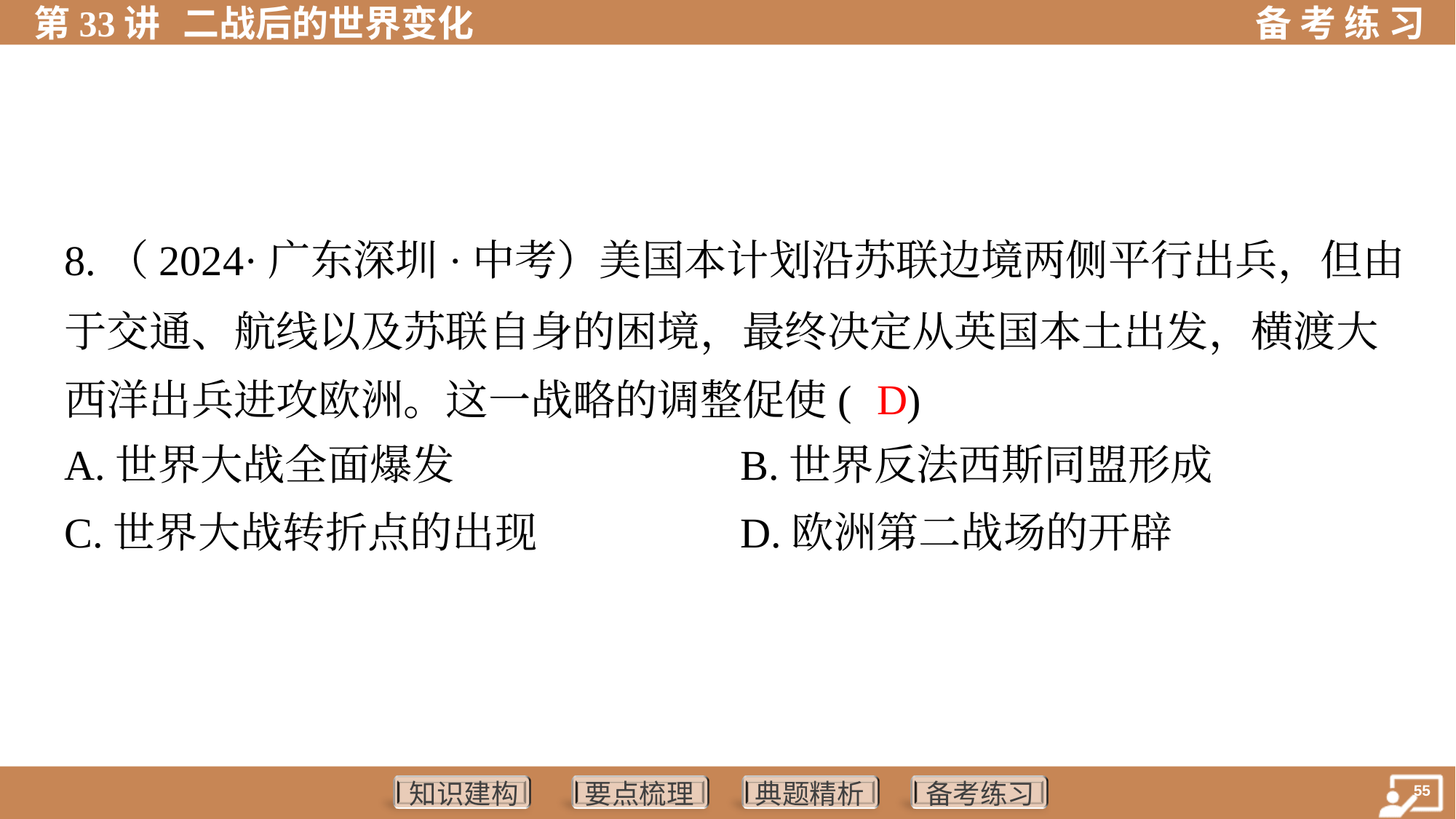

8.（2024·广东深圳·中考）美国本计划沿苏联边境两侧平行出兵，但由
于交通、航线以及苏联自身的困境，最终决定从英国本土出发，横渡大
西洋出兵进攻欧洲。这一战略的调整促使(     )
D
A.世界大战全面爆发	B.世界反法西斯同盟形成
C.世界大战转折点的出现	D.欧洲第二战场的开辟